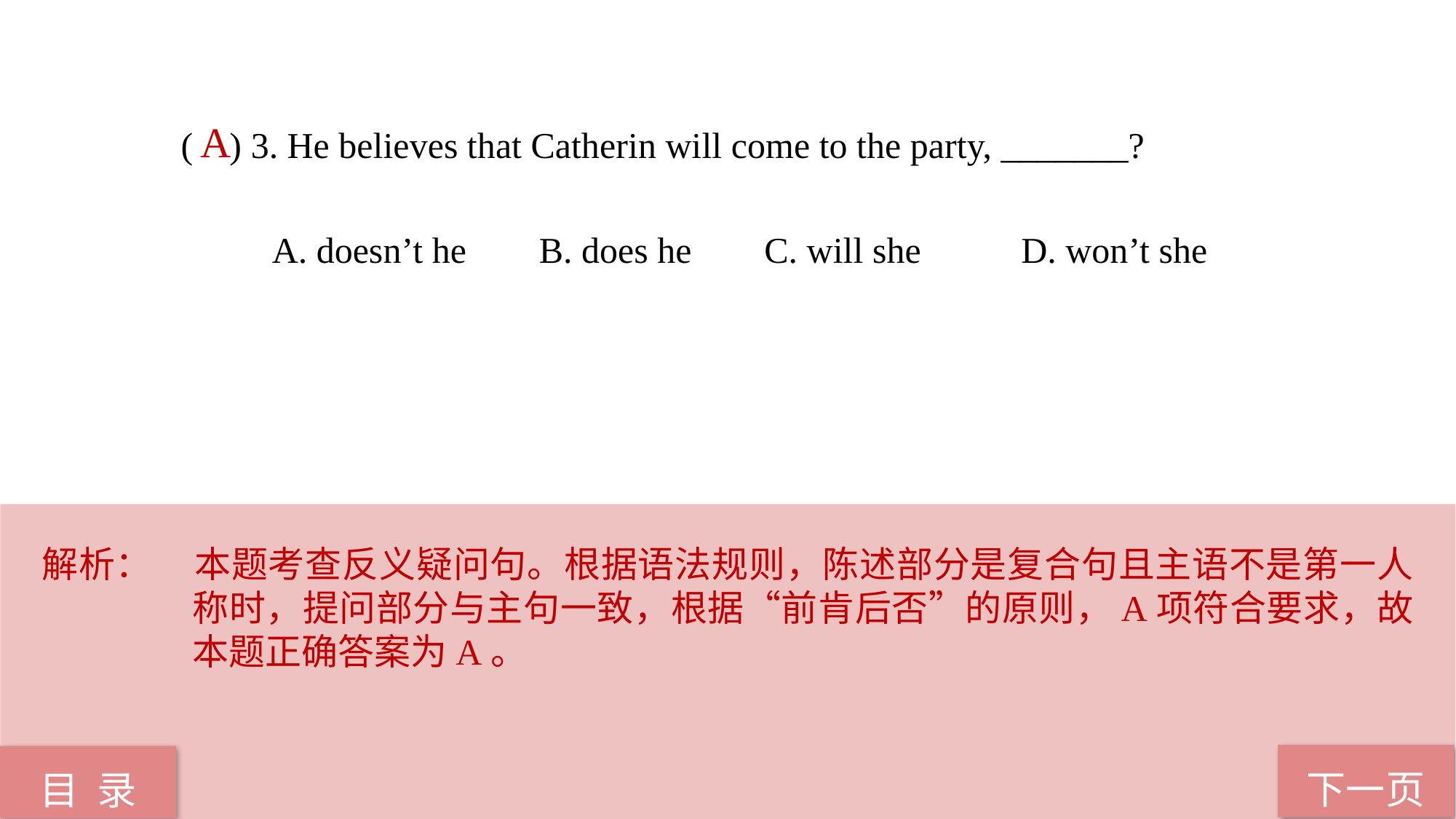

(    ) 3. He believes that Catherin will come to the party, _______?

          A. doesn’t he        B. does he        C. will she           D. won’t she
A
解析：	本题考查反义疑问句。根据语法规则，陈述部分是复合句且主语不是第一人称时，提问部分与主句一致，根据“前肯后否”的原则，A项符合要求，故本题正确答案为A。